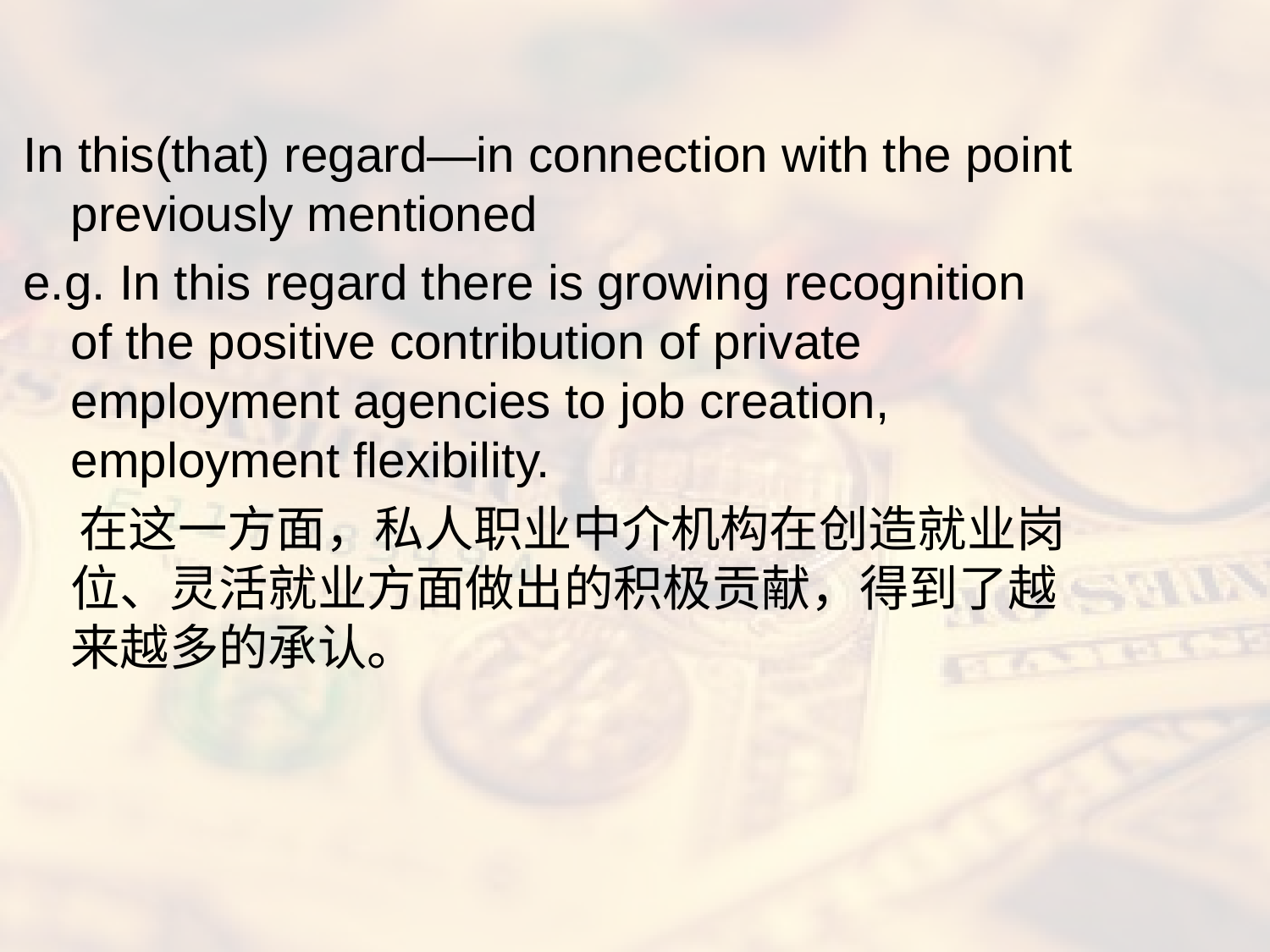

#
In this(that) regard—in connection with the point previously mentioned
e.g. In this regard there is growing recognition of the positive contribution of private employment agencies to job creation, employment flexibility.
    在这一方面，私人职业中介机构在创造就业岗位、灵活就业方面做出的积极贡献，得到了越来越多的承认。